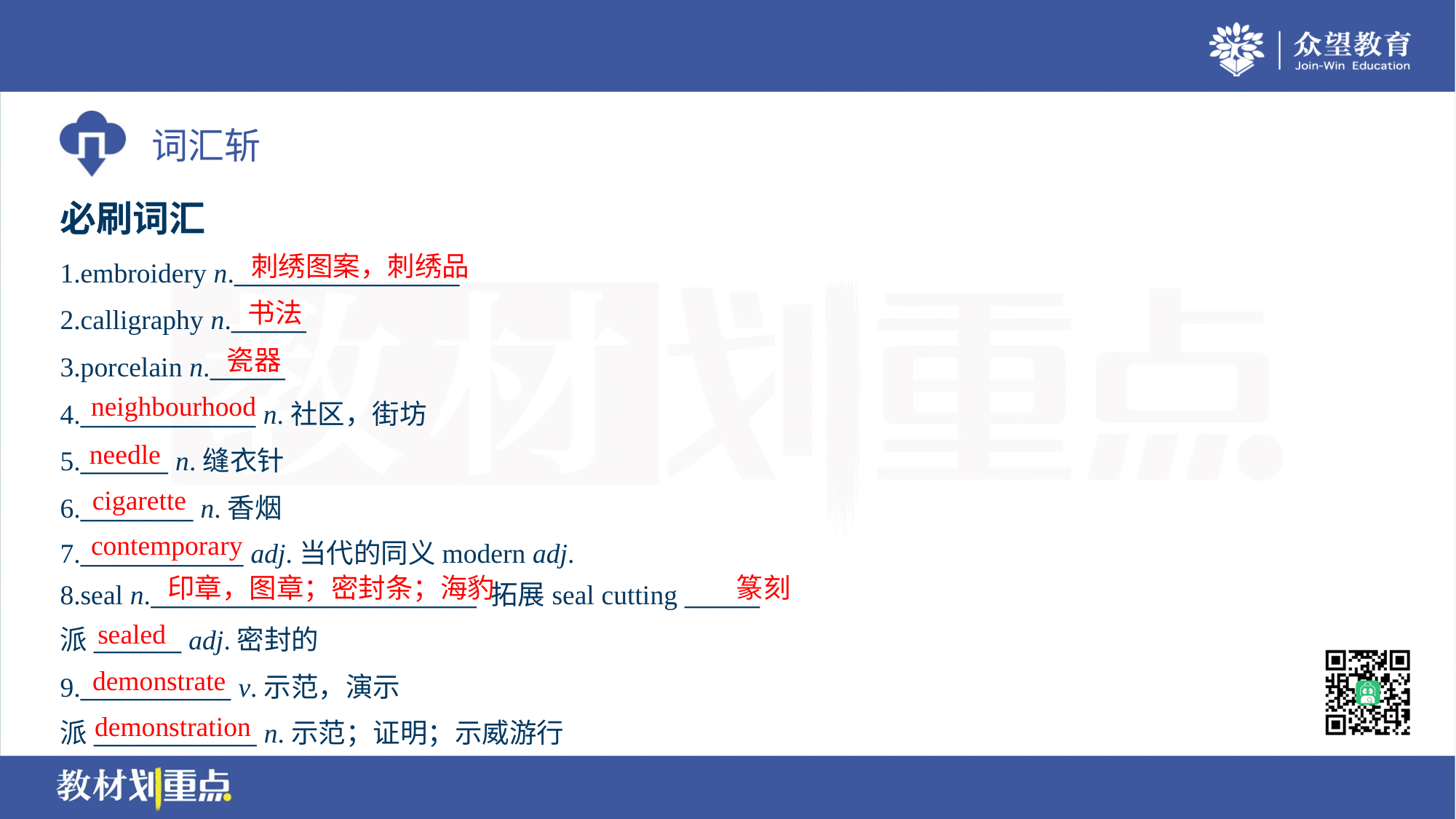

必刷词汇
刺绣图案，刺绣品
1.embroidery n.__________________
2.calligraphy n.______
3.porcelain n.______
4.______________ n.社区，街坊
5._______ n.缝衣针
6._________ n.香烟
7._____________ adj.当代的同义modern adj.
书法
瓷器
neighbourhood
needle
cigarette
contemporary
印章，图章；密封条；海豹
篆刻
8.seal n.__________________________ 拓展seal cutting ______
派_______ adj.密封的
sealed
demonstrate
9.____________ v.示范，演示
派_____________ n.示范；证明；示威游行
demonstration